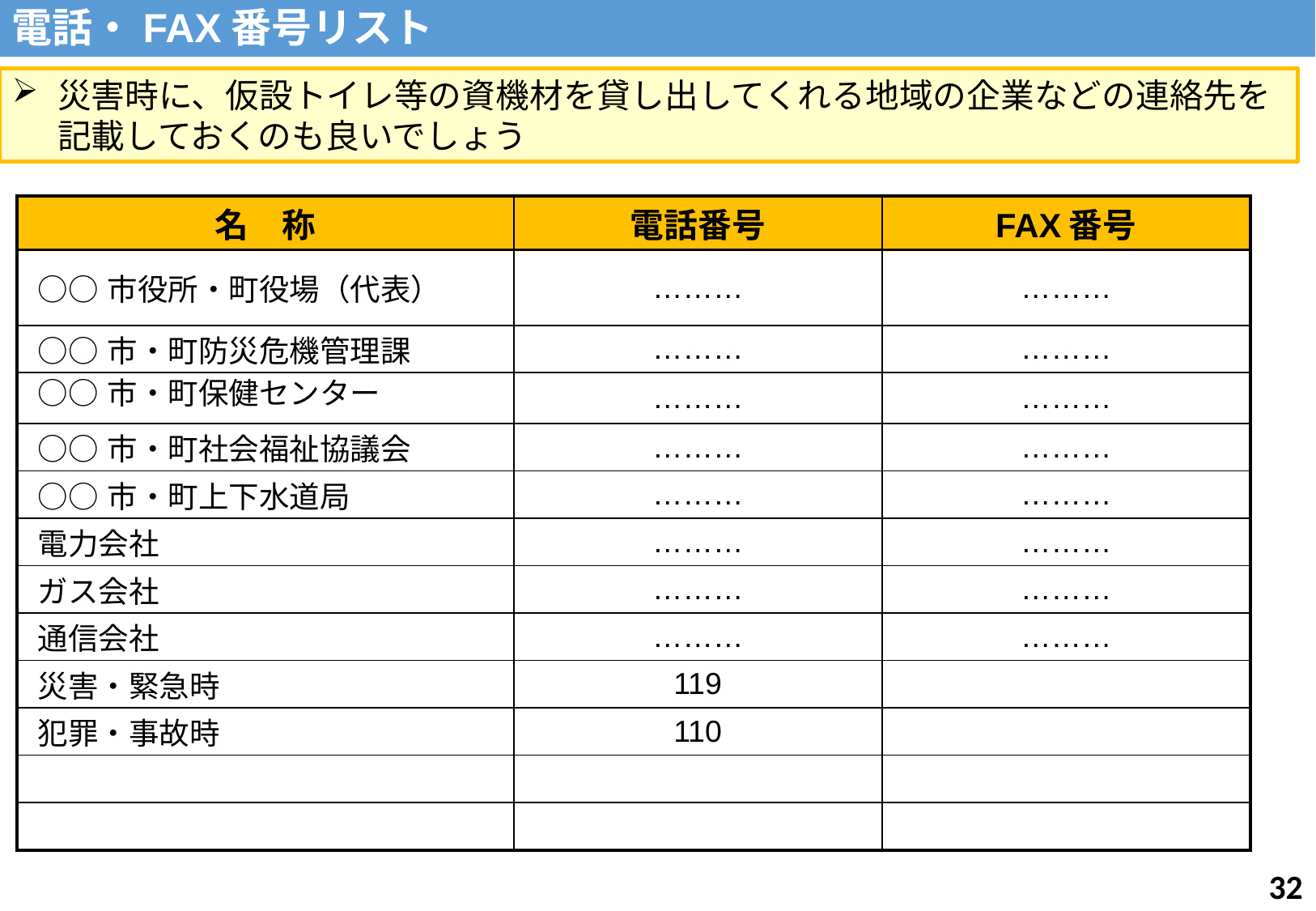

電話・FAX番号リスト

災害時に、仮設トイレ等の資機材を貸し出してくれる地域の企業などの連絡先を記載しておくのも良いでしょう
| 名　称 | 電話番号 | FAX番号 |
| --- | --- | --- |
| ○○市役所・町役場（代表） | ……… | ……… |
| ○○市・町防災危機管理課 | ……… | ……… |
| ○○市・町保健センター | ……… | ……… |
| ○○市・町社会福祉協議会 | ……… | ……… |
| ○○市・町上下水道局 | ……… | ……… |
| 電力会社 | ……… | ……… |
| ガス会社 | ……… | ……… |
| 通信会社 | ……… | ……… |
| 災害・緊急時 | 119 |  |
| 犯罪・事故時 | 110 |  |
|  |  |  |
|  |  |  |
32